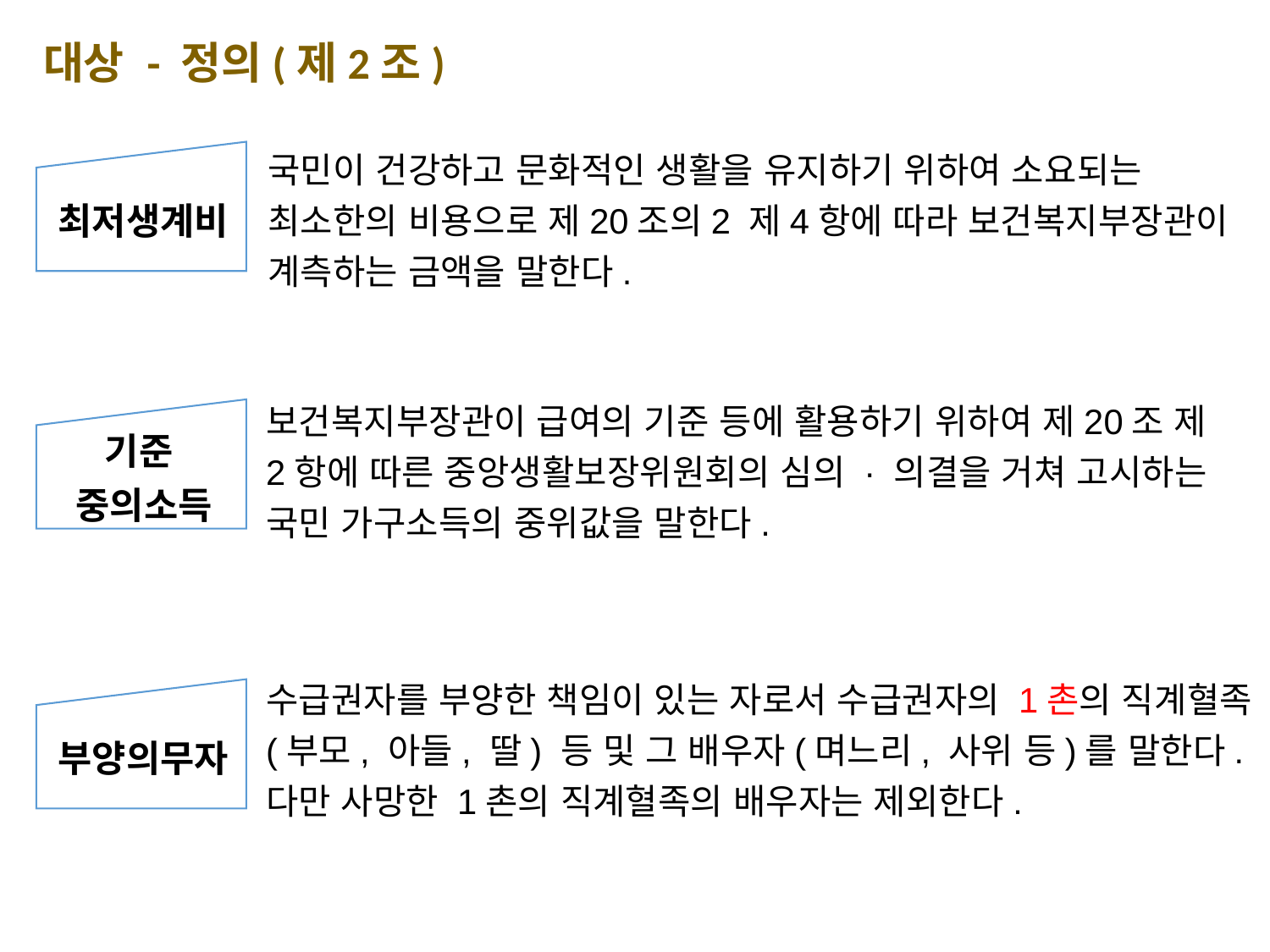

대상 - 정의(제2조)
국민이 건강하고 문화적인 생활을 유지하기 위하여 소요되는 최소한의 비용으로 제20조의2 제4항에 따라 보건복지부장관이 계측하는 금액을 말한다.

최저생계비
보건복지부장관이 급여의 기준 등에 활용하기 위하여 제20조 제2항에 따른 중앙생활보장위원회의 심의 · 의결을 거쳐 고시하는 국민 가구소득의 중위값을 말한다.

기준
중의소득
수급권자를 부양한 책임이 있는 자로서 수급권자의 1촌의 직계혈족 (부모, 아들, 딸) 등 및 그 배우자(며느리, 사위 등)를 말한다. 다만 사망한 1촌의 직계혈족의 배우자는 제외한다.

부양의무자